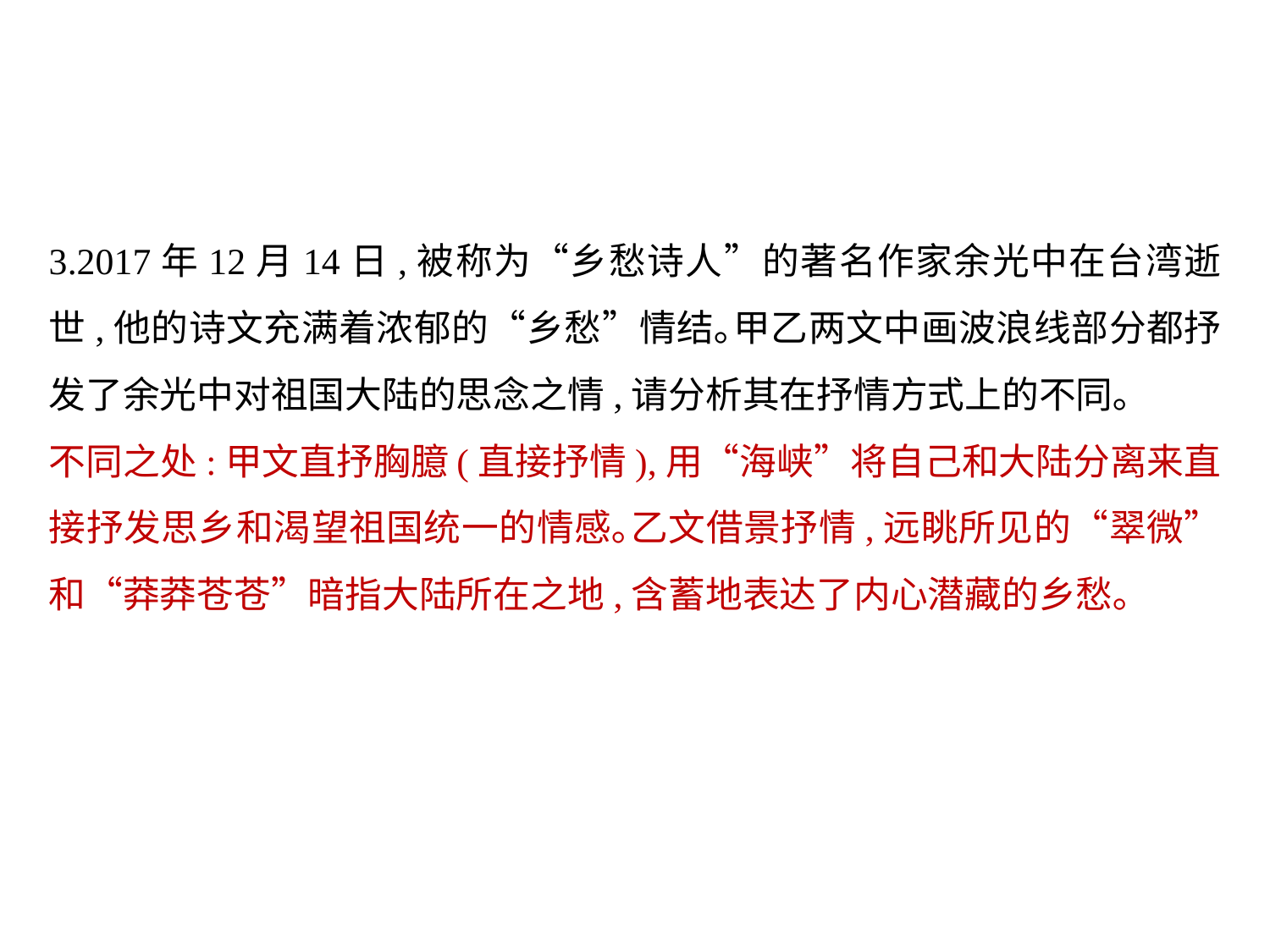

3.2017年12月14日,被称为“乡愁诗人”的著名作家余光中在台湾逝世,他的诗文充满着浓郁的“乡愁”情结｡甲乙两文中画波浪线部分都抒发了余光中对祖国大陆的思念之情,请分析其在抒情方式上的不同｡
不同之处:甲文直抒胸臆(直接抒情),用“海峡”将自己和大陆分离来直接抒发思乡和渴望祖国统一的情感｡乙文借景抒情,远眺所见的“翠微”和“莽莽苍苍”暗指大陆所在之地,含蓄地表达了内心潜藏的乡愁｡